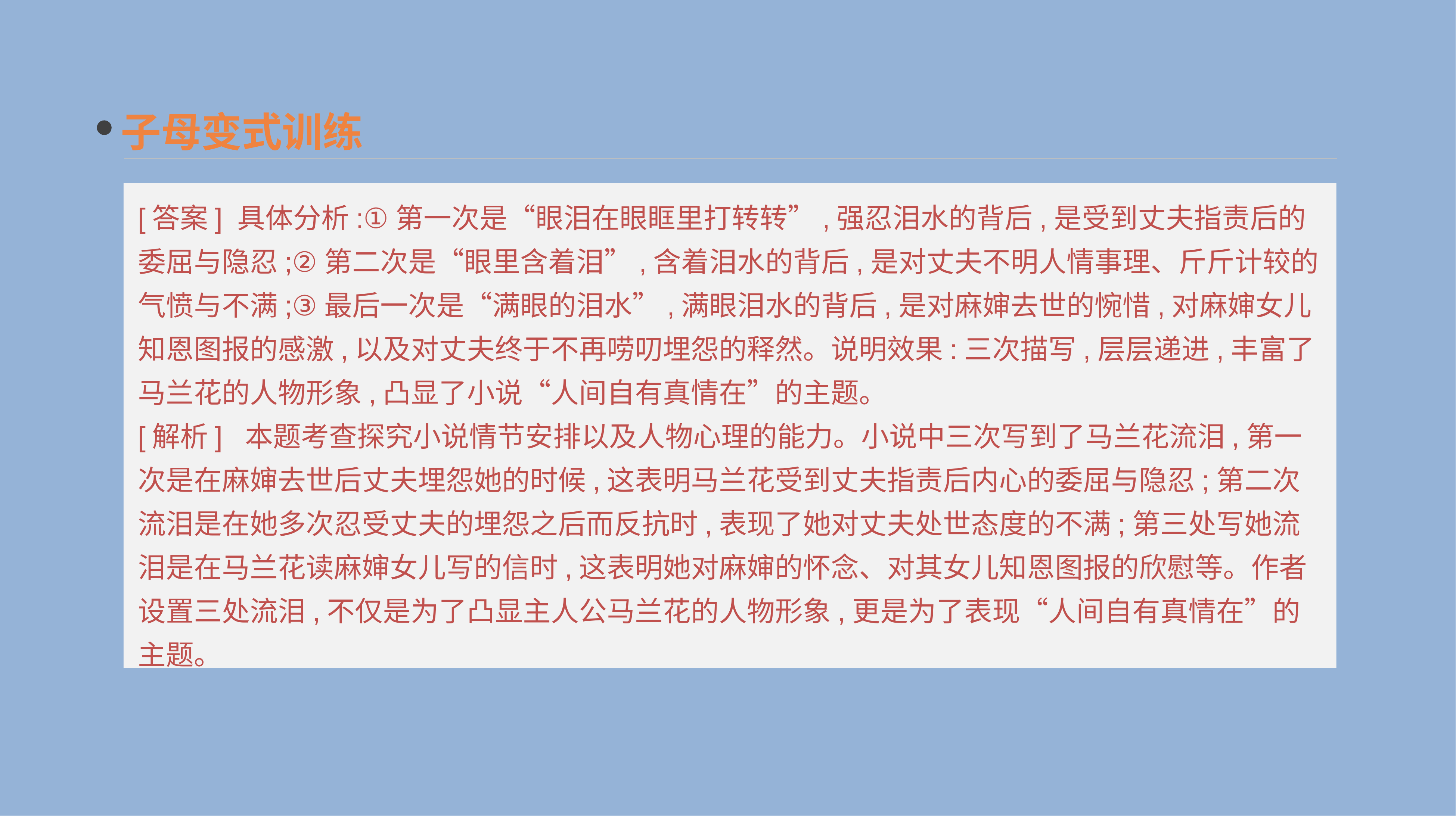

子母变式训练

[答案] 具体分析:①第一次是“眼泪在眼眶里打转转”,强忍泪水的背后,是受到丈夫指责后的委屈与隐忍;②第二次是“眼里含着泪”,含着泪水的背后,是对丈夫不明人情事理、斤斤计较的气愤与不满;③最后一次是“满眼的泪水”,满眼泪水的背后,是对麻婶去世的惋惜,对麻婶女儿知恩图报的感激,以及对丈夫终于不再唠叨埋怨的释然。说明效果:三次描写,层层递进,丰富了马兰花的人物形象,凸显了小说“人间自有真情在”的主题。
[解析]  本题考查探究小说情节安排以及人物心理的能力。小说中三次写到了马兰花流泪,第一次是在麻婶去世后丈夫埋怨她的时候,这表明马兰花受到丈夫指责后内心的委屈与隐忍;第二次流泪是在她多次忍受丈夫的埋怨之后而反抗时,表现了她对丈夫处世态度的不满;第三处写她流泪是在马兰花读麻婶女儿写的信时,这表明她对麻婶的怀念、对其女儿知恩图报的欣慰等。作者设置三处流泪,不仅是为了凸显主人公马兰花的人物形象,更是为了表现“人间自有真情在”的主题。